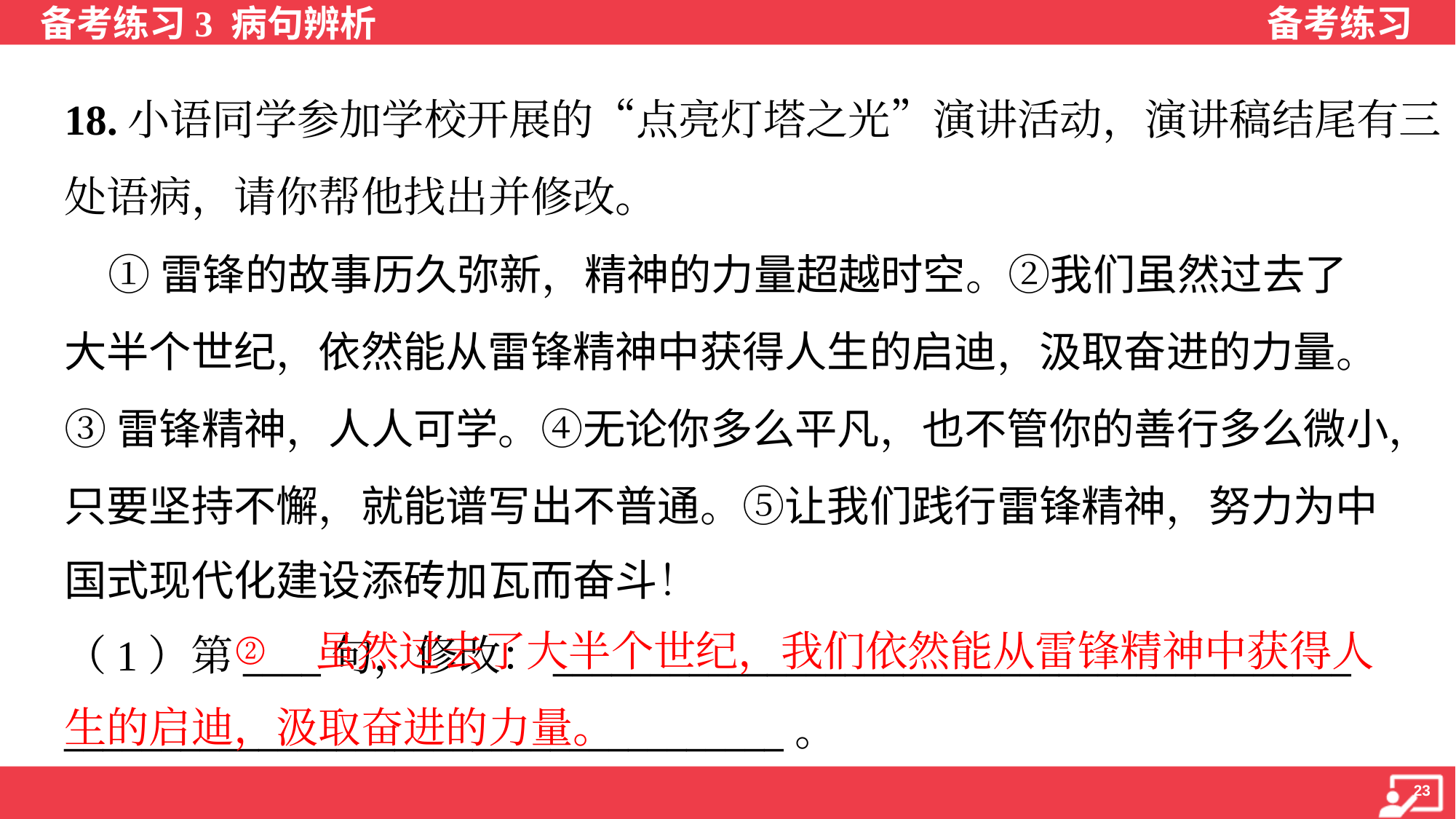

18.小语同学参加学校开展的“点亮灯塔之光”演讲活动，演讲稿结尾有三
处语病，请你帮他找出并修改。
    ①雷锋的故事历久弥新，精神的力量超越时空。②我们虽然过去了
大半个世纪，依然能从雷锋精神中获得人生的启迪，汲取奋进的力量。
③雷锋精神，人人可学。④无论你多么平凡，也不管你的善行多么微小，
只要坚持不懈，就能谱写出不普通。⑤让我们践行雷锋精神，努力为中
国式现代化建设添砖加瓦而奋斗！
                      虽然过去了大半个世纪，我们依然能从雷锋精神中获得人生的启迪，汲取奋进的力量。
②
（1）第____句，修改：_________________________________________
_____________________________________。